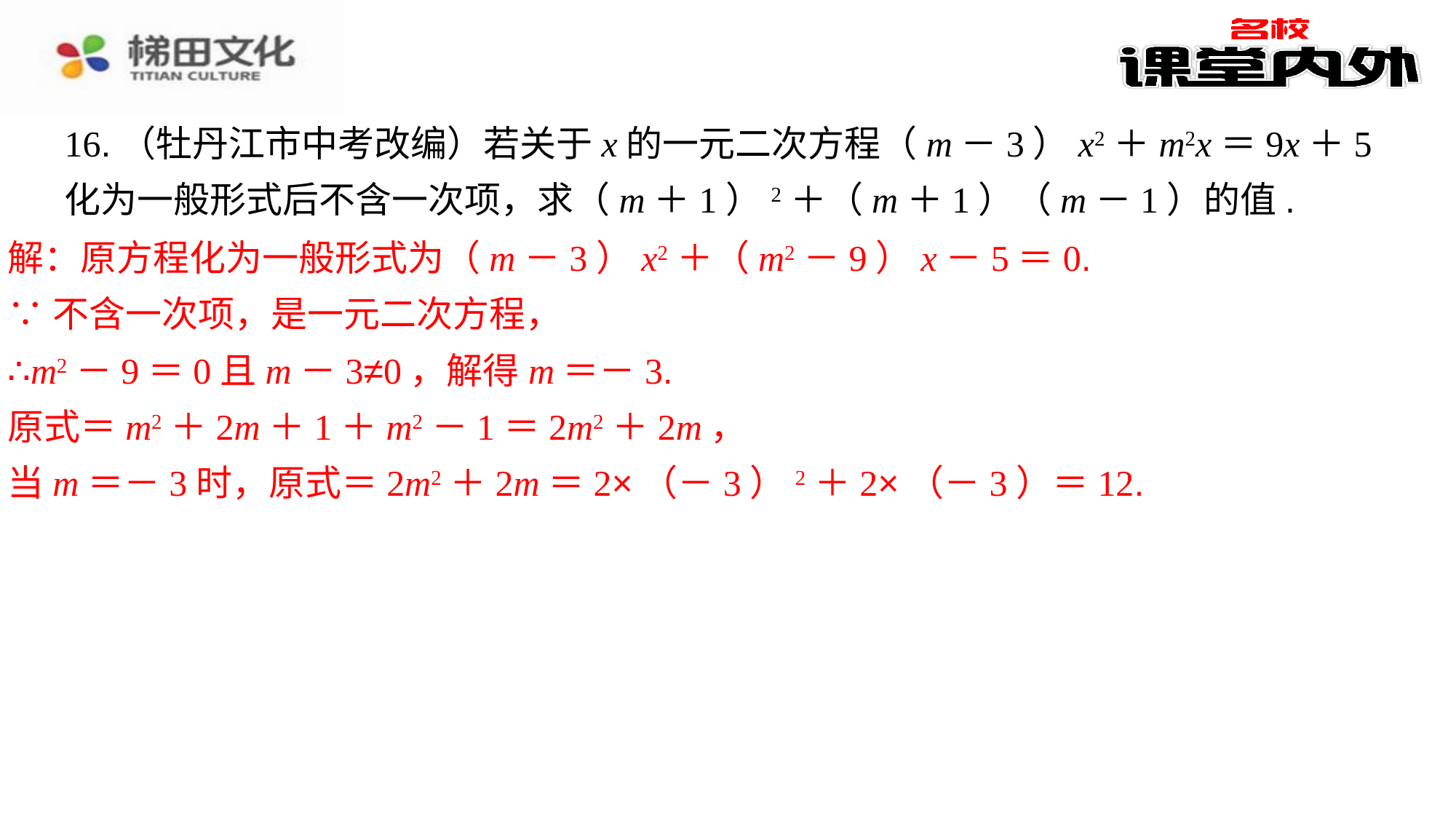

16.（牡丹江市中考改编）若关于x的一元二次方程（m－3）x2＋m2x＝9x＋5化为一般形式后不含一次项，求（m＋1）2＋（m＋1）（m－1）的值.
解：原方程化为一般形式为（m－3）x2＋（m2－9）x－5＝0.
∵不含一次项，是一元二次方程，
∴m2－9＝0且m－3≠0，解得m＝－3.
原式＝m2＋2m＋1＋m2－1＝2m2＋2m，
当m＝－3时，原式＝2m2＋2m＝2×（－3）2＋2×（－3）＝12.